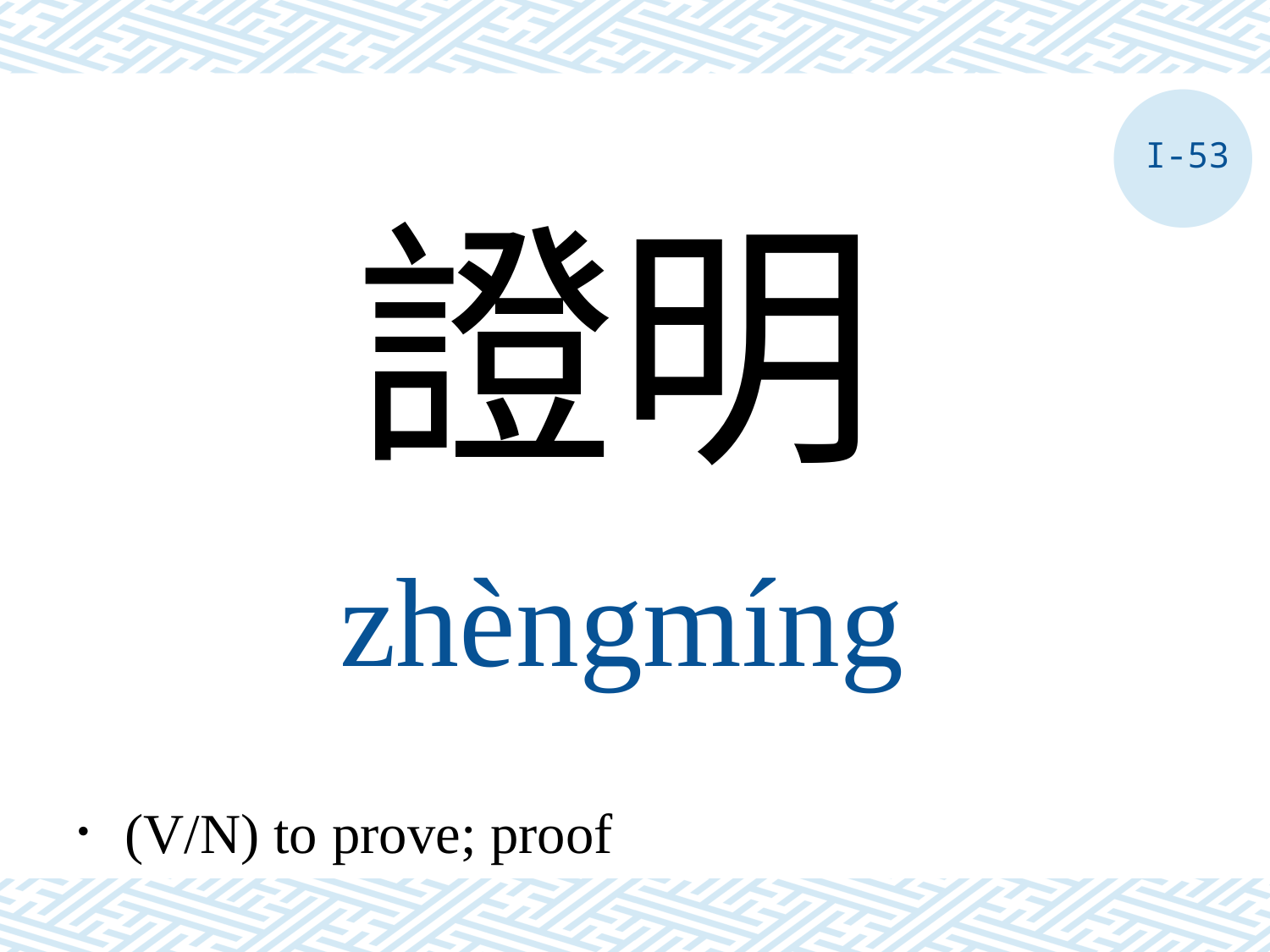

I-53

證明
zhèngmíng
．(V/N) to prove; proof